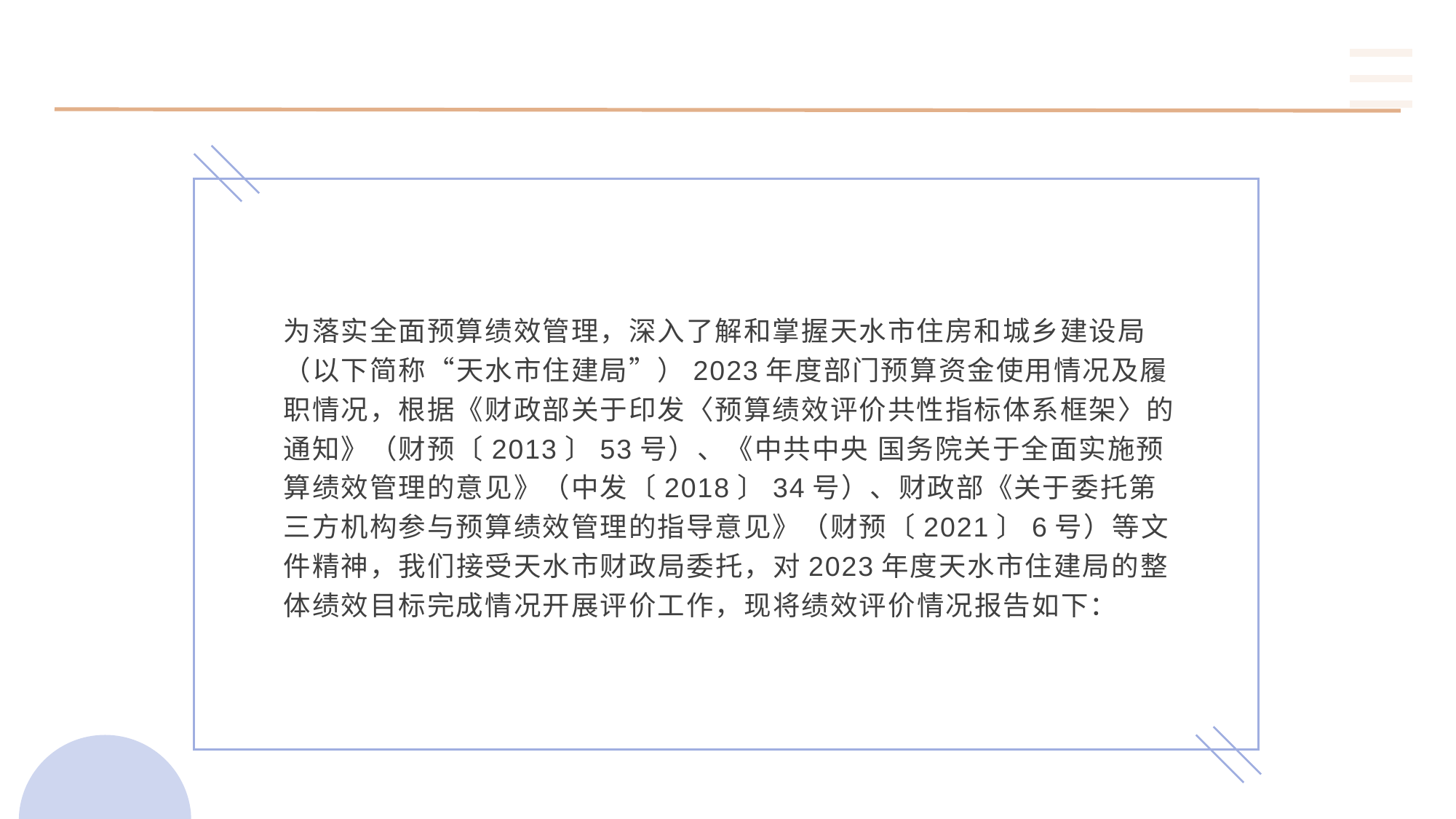

为落实全面预算绩效管理，深入了解和掌握天水市住房和城乡建设局（以下简称“天水市住建局”）2023年度部门预算资金使用情况及履职情况，根据《财政部关于印发〈预算绩效评价共性指标体系框架〉的通知》（财预〔2013〕53号）、《中共中央 国务院关于全面实施预算绩效管理的意见》（中发〔2018〕34号）、财政部《关于委托第三方机构参与预算绩效管理的指导意见》（财预〔2021〕6号）等文件精神，我们接受天水市财政局委托，对2023年度天水市住建局的整体绩效目标完成情况开展评价工作，现将绩效评价情况报告如下：